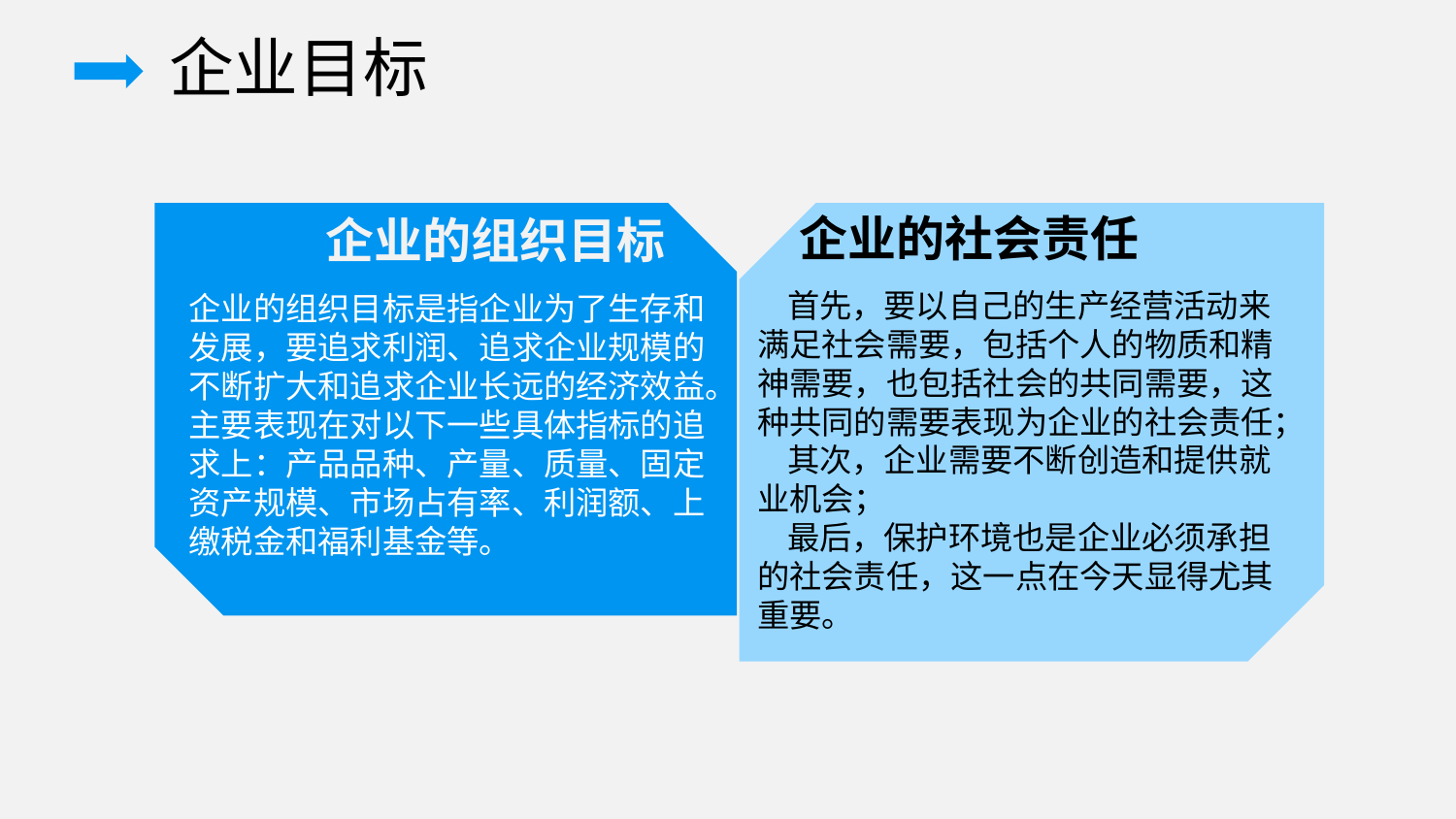

企业目标

企业的社会责任
企业的组织目标
   首先，要以自己的生产经营活动来满足社会需要，包括个人的物质和精神需要，也包括社会的共同需要，这种共同的需要表现为企业的社会责任；
   其次，企业需要不断创造和提供就业机会；
   最后，保护环境也是企业必须承担的社会责任，这一点在今天显得尤其重要。
企业的组织目标是指企业为了生存和发展，要追求利润、追求企业规模的不断扩大和追求企业长远的经济效益。主要表现在对以下一些具体指标的追求上：产品品种、产量、质量、固定资产规模、市场占有率、利润额、上缴税金和福利基金等。